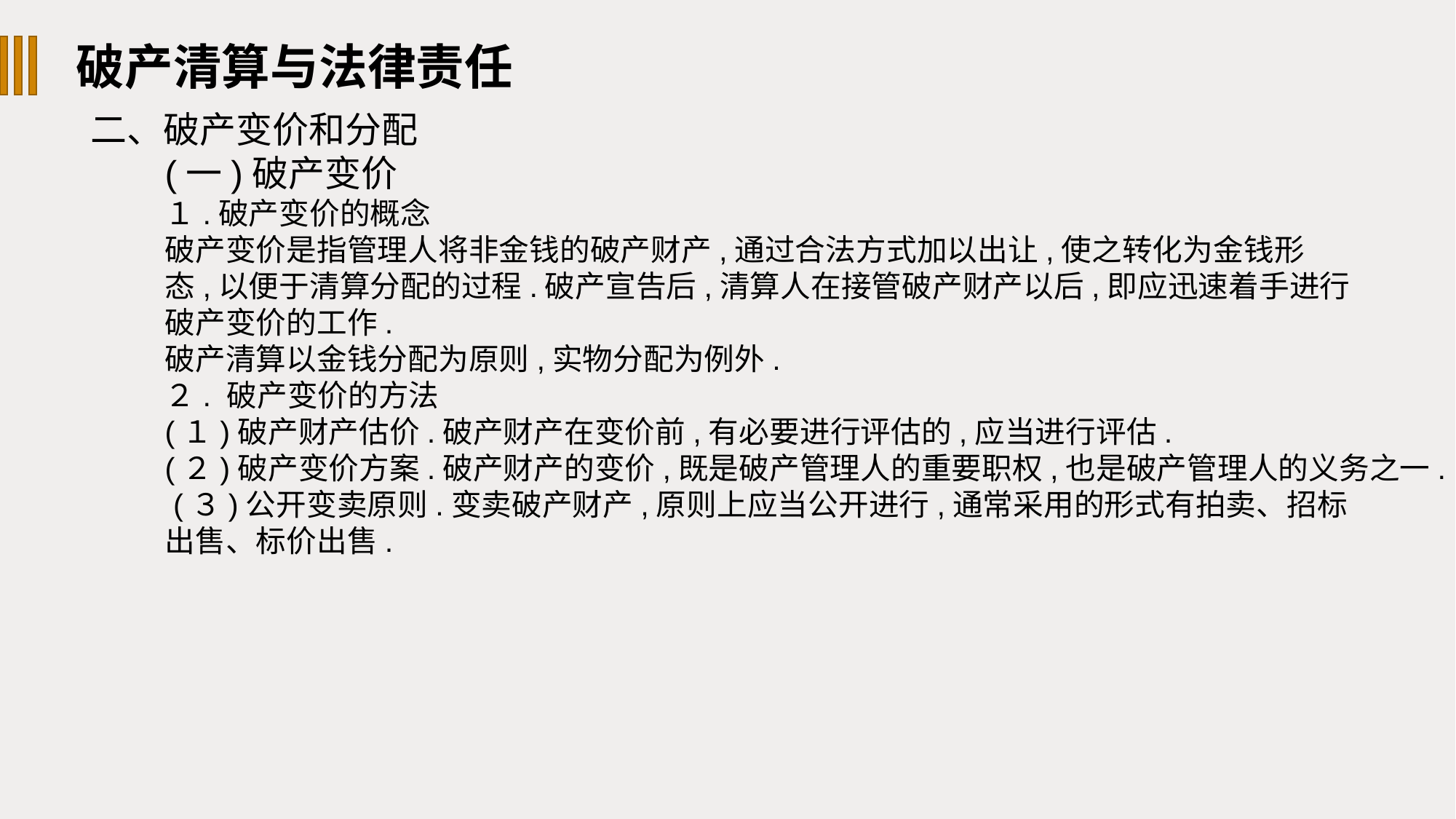

破产清算与法律责任

二、破产变价和分配
(一)破产变价
１.破产变价的概念
破产变价是指管理人将非金钱的破产财产,通过合法方式加以出让,使之转化为金钱形
态,以便于清算分配的过程.破产宣告后,清算人在接管破产财产以后,即应迅速着手进行
破产变价的工作.
破产清算以金钱分配为原则,实物分配为例外.
２. 破产变价的方法
(１)破产财产估价.破产财产在变价前,有必要进行评估的,应当进行评估.
(２)破产变价方案.破产财产的变价,既是破产管理人的重要职权,也是破产管理人的义务之一.
 (３)公开变卖原则.变卖破产财产,原则上应当公开进行,通常采用的形式有拍卖、招标
出售、标价出售.